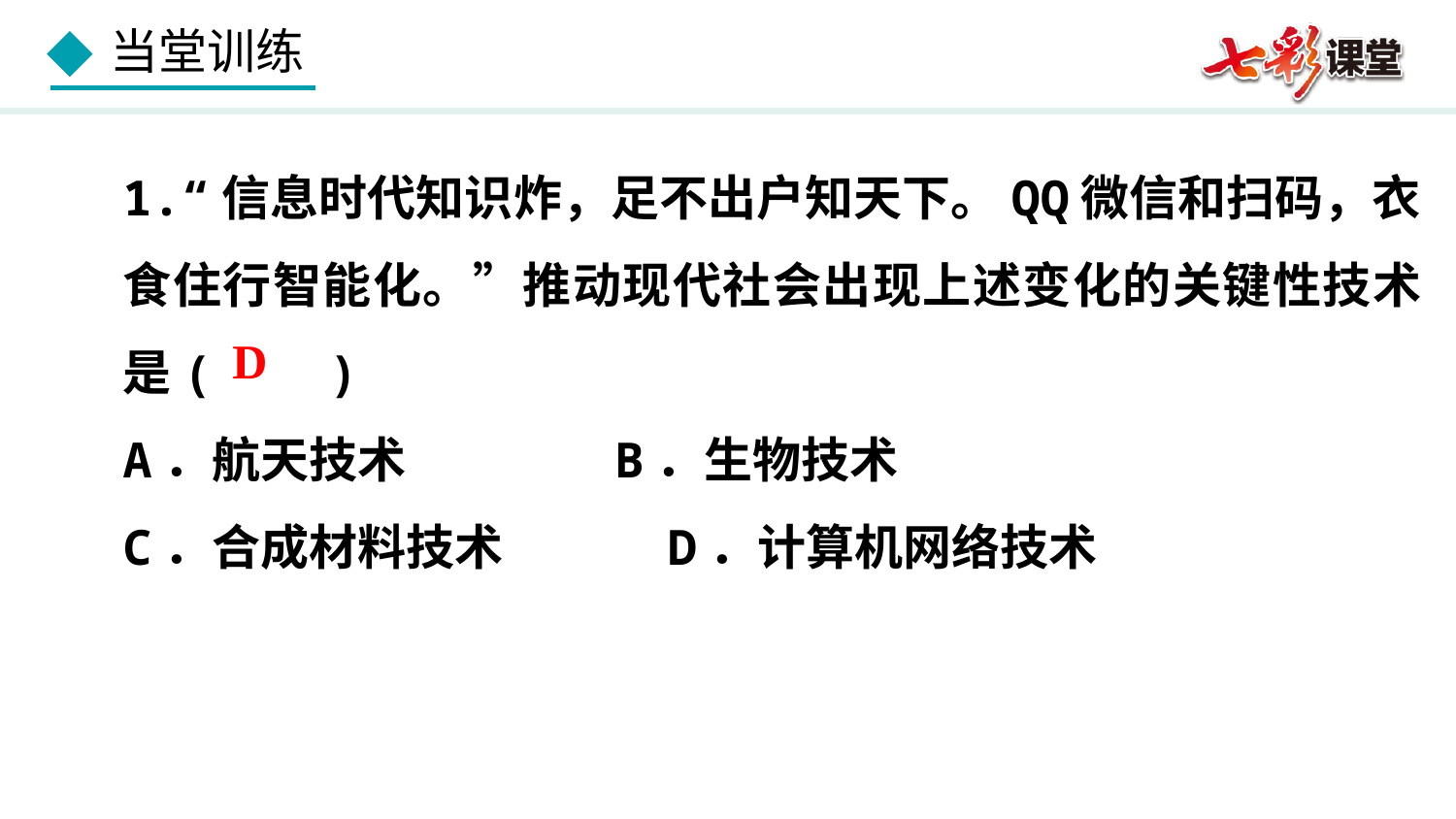

1.“信息时代知识炸，足不出户知天下。QQ微信和扫码，衣食住行智能化。”推动现代社会出现上述变化的关键性技术是(    )
A．航天技术                  B．生物技术
C．合成材料技术              D．计算机网络技术

D